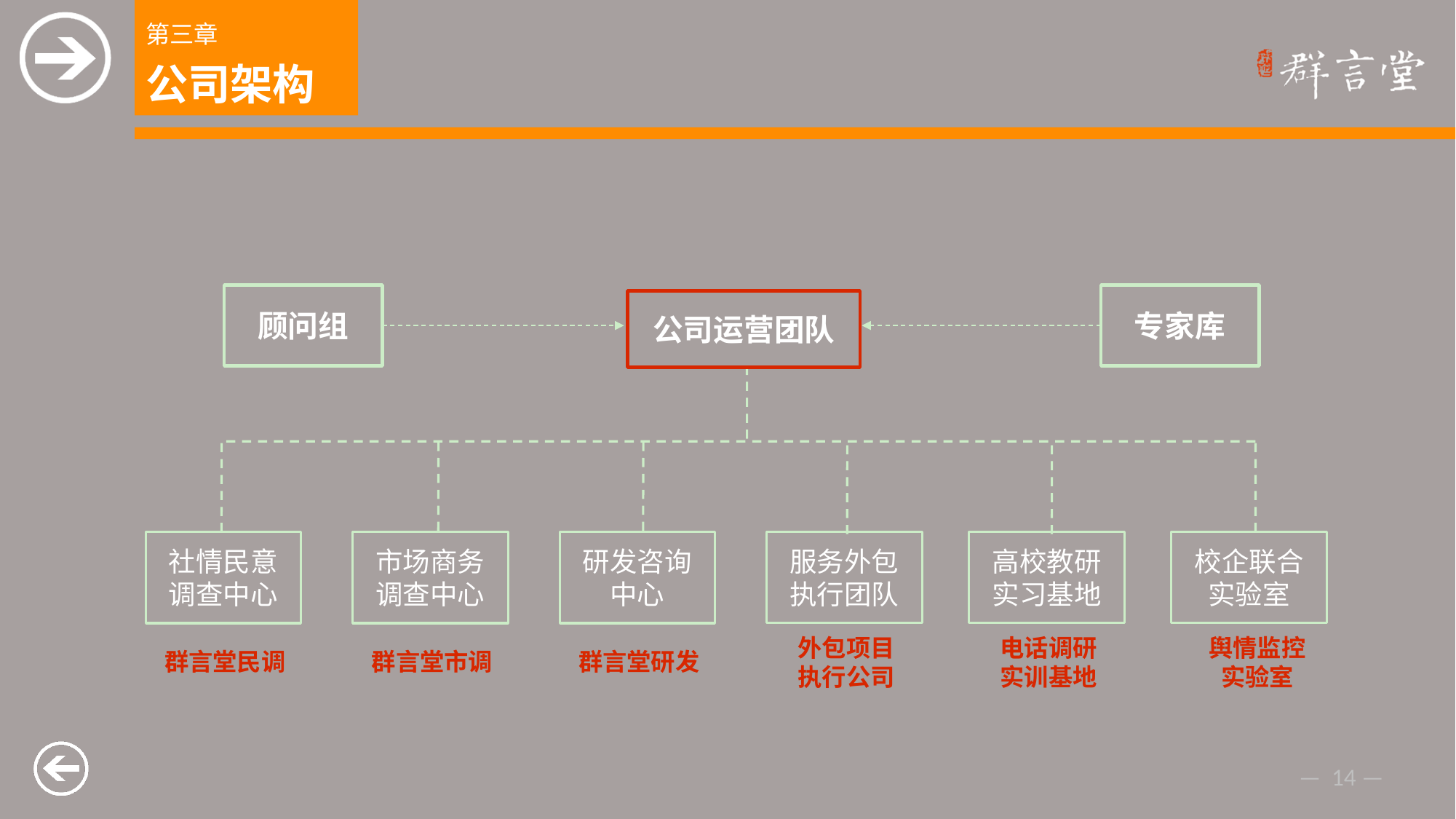

第三章
公司架构
顾问组
专家库
公司运营团队

社情民意
调查中心
群言堂民调
市场商务
调查中心
群言堂市调
研发咨询中心
群言堂研发
服务外包
执行团队
外包项目
执行公司
高校教研
实习基地
电话调研
实训基地
校企联合实验室
舆情监控
实验室